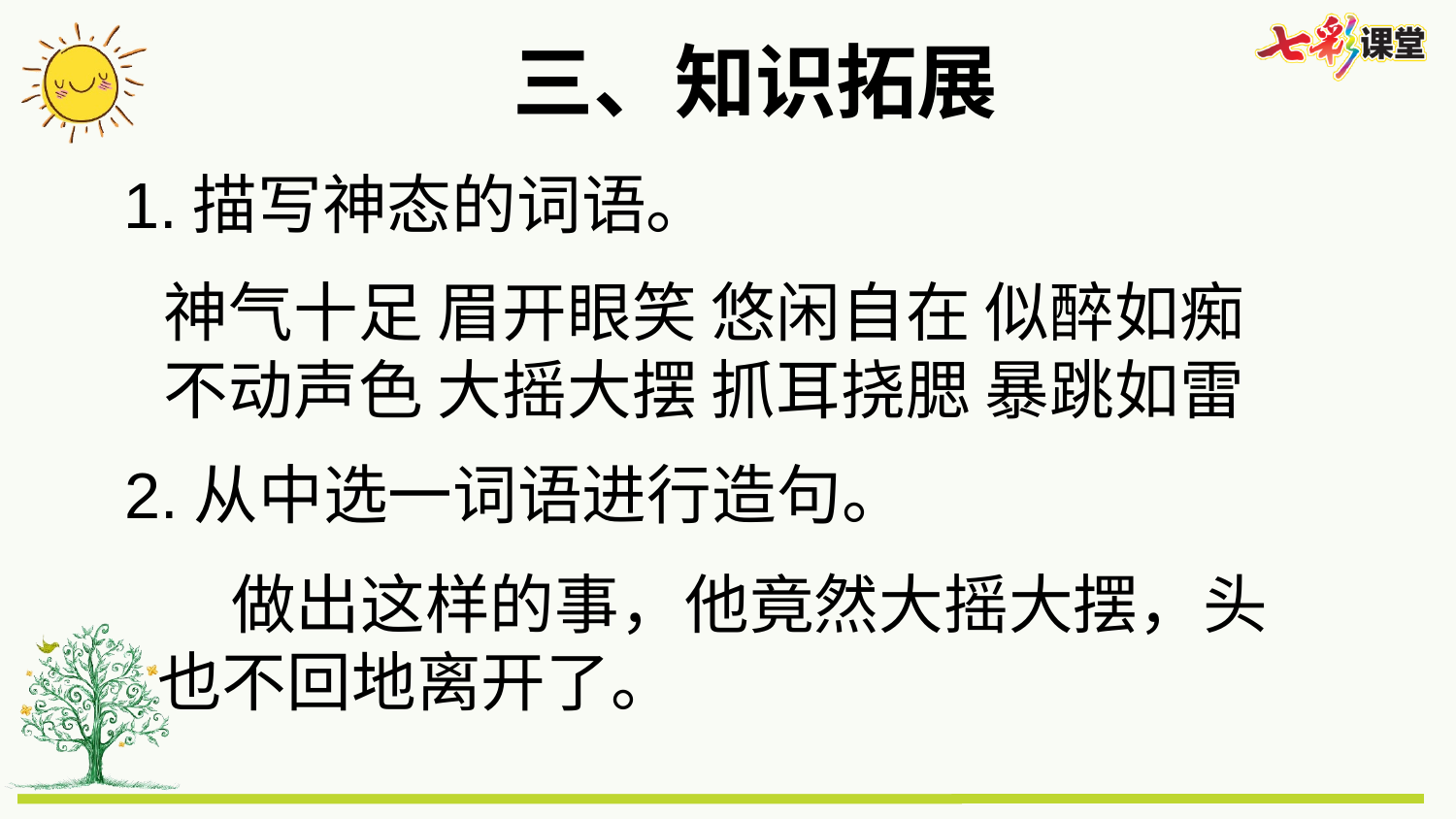

三、知识拓展
1.描写神态的词语。
神气十足 眉开眼笑 悠闲自在 似醉如痴
不动声色 大摇大摆 抓耳挠腮 暴跳如雷
2.从中选一词语进行造句。
    做出这样的事，他竟然大摇大摆，头也不回地离开了。